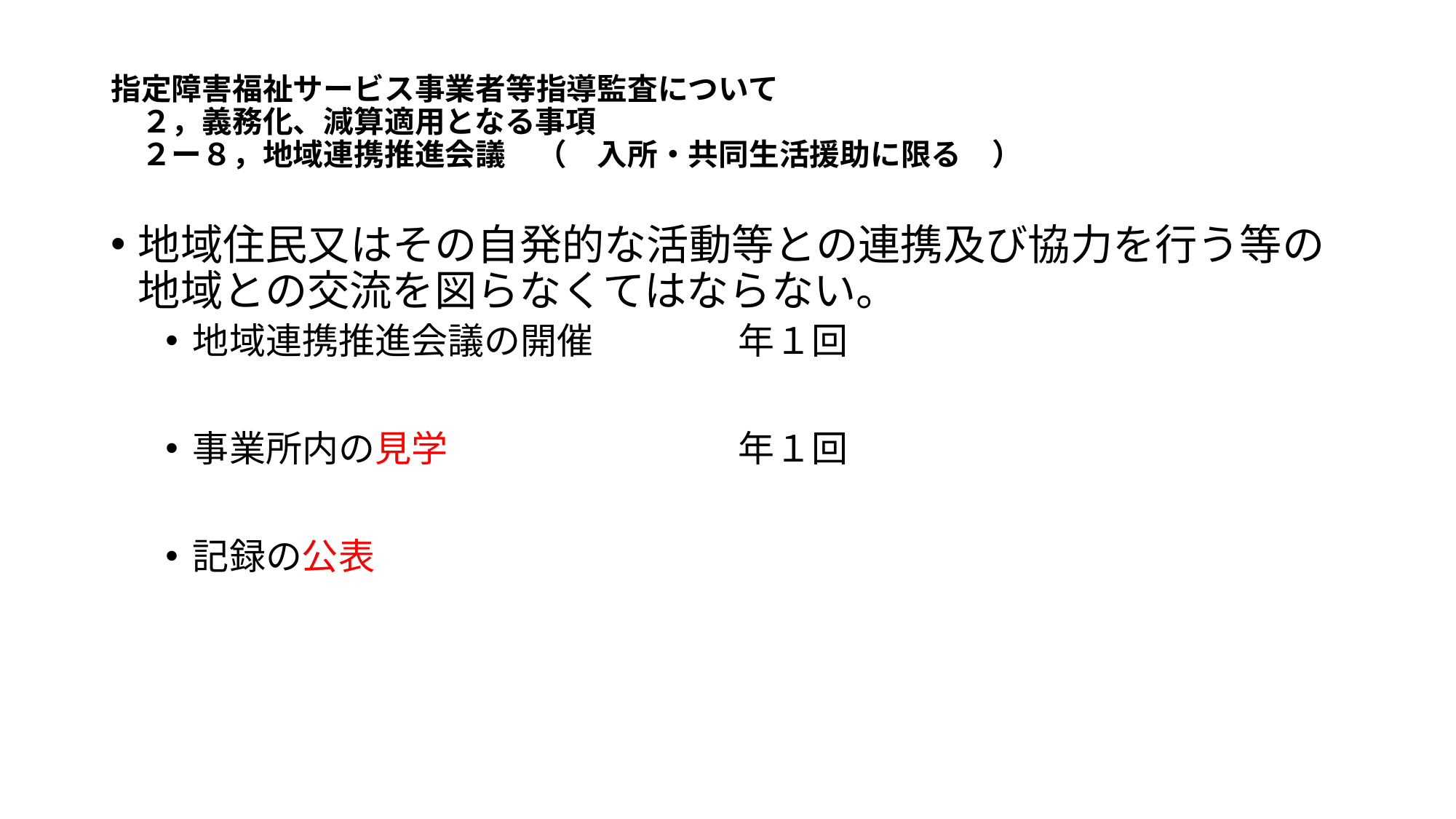

# 指定障害福祉サービス事業者等指導監査について 　２，義務化、減算適用となる事項 　２ー８，地域連携推進会議　（　入所・共同生活援助に限る　）
地域住民又はその自発的な活動等との連携及び協力を行う等の地域との交流を図らなくてはならない。
地域連携推進会議の開催		年１回

事業所内の見学			年１回

記録の公表